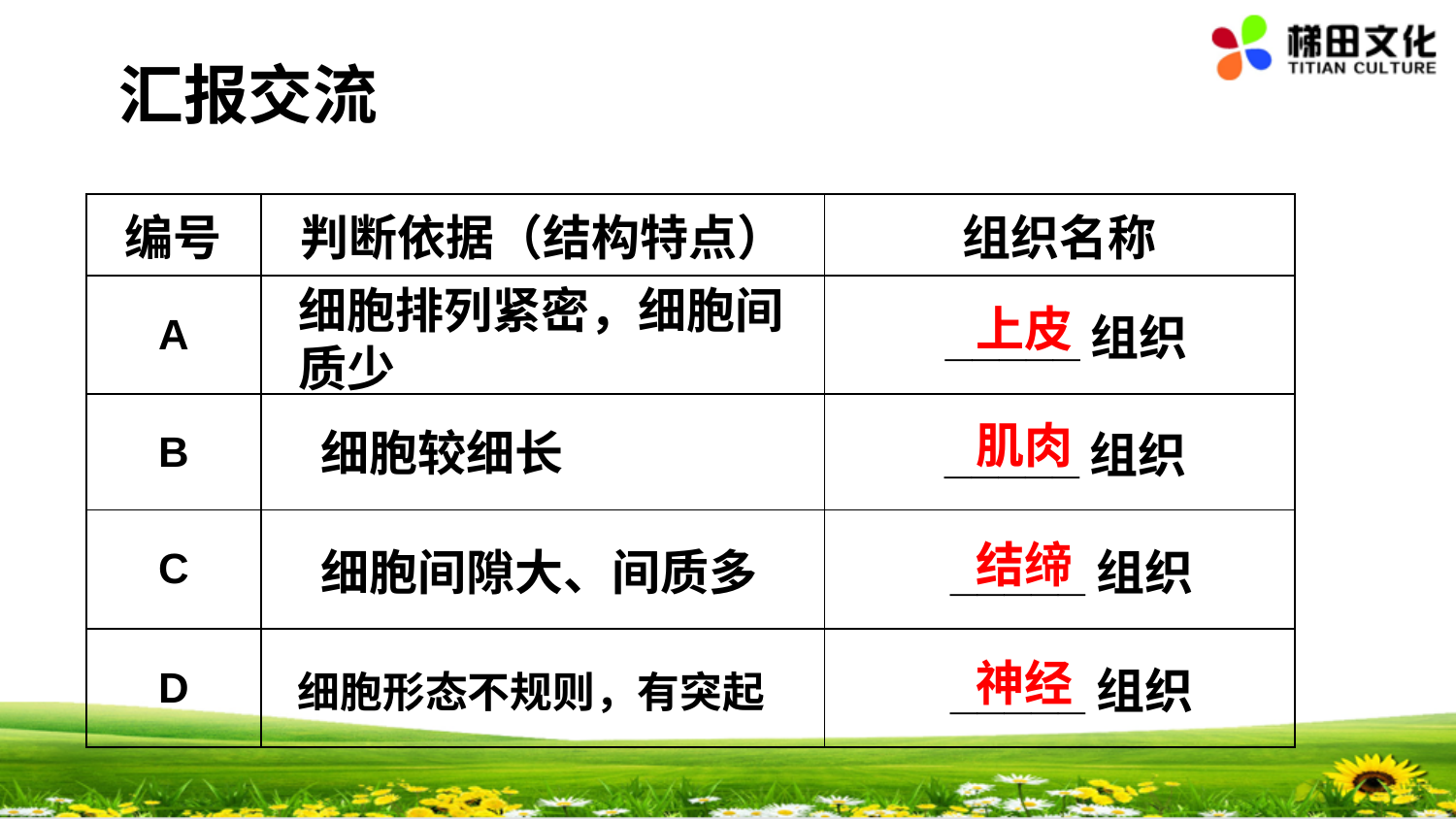

#
汇报交流
| 编号 | 判断依据（结构特点） | 组织名称 |
| --- | --- | --- |
| A |  | \_\_\_\_\_组织 |
| B |  | \_\_\_\_\_组织 |
| C |  | \_\_\_\_\_组织 |
| D |  | \_\_\_\_\_组织 |
细胞排列紧密，细胞间质少
上皮
肌肉
细胞较细长
结缔
细胞间隙大、间质多
神经
细胞形态不规则，有突起